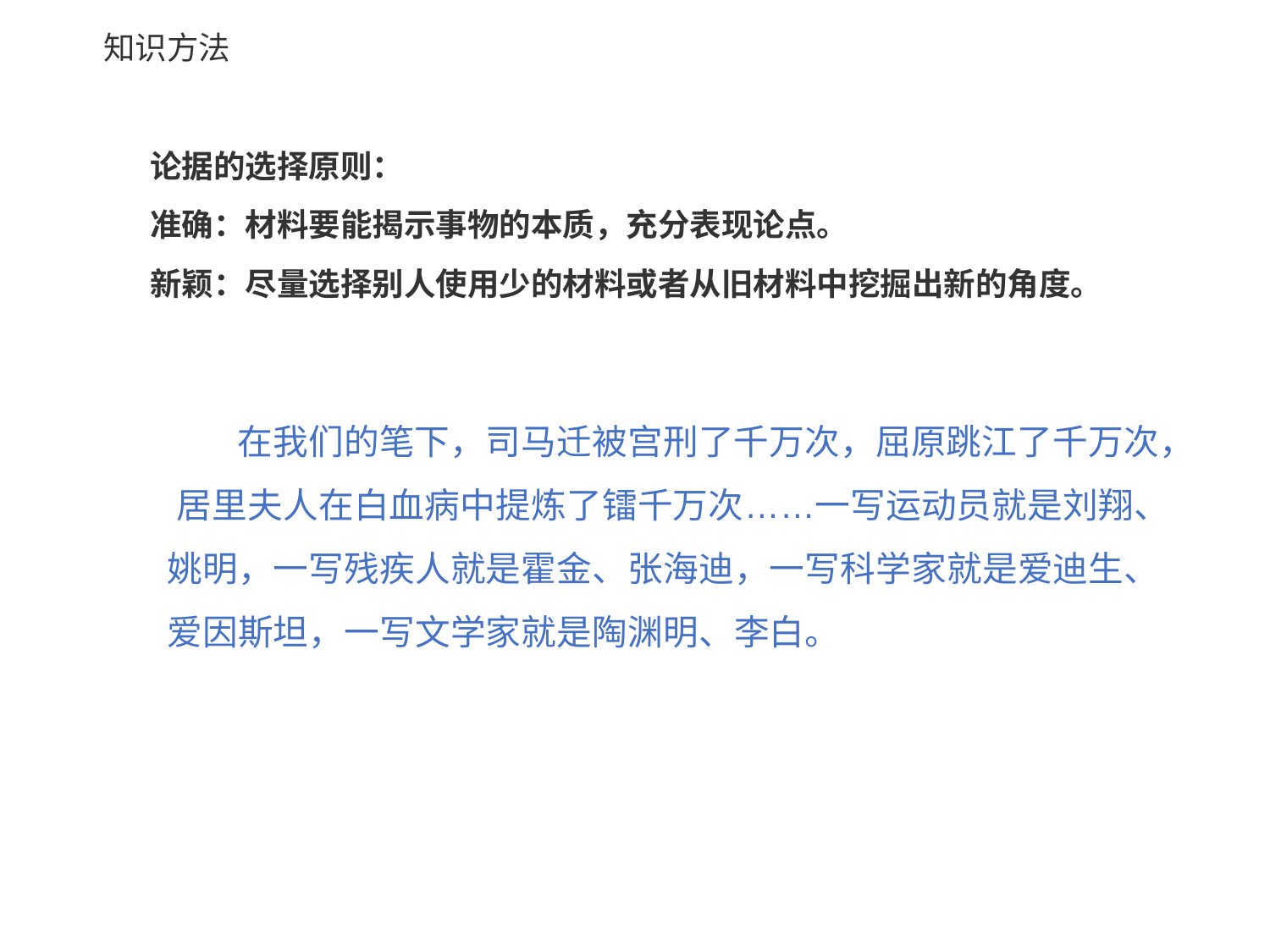

# 知识方法
论据的选择原则：
准确：材料要能揭示事物的本质，充分表现论点。
新颖：尽量选择别人使用少的材料或者从旧材料中挖掘出新的角度。
在我们的笔下，司马迁被宫刑了千万次，屈原跳江了千万次， 居里夫人在白血病中提炼了镭千万次……一写运动员就是刘翔、 姚明，一写残疾人就是霍金、张海迪，一写科学家就是爱迪生、 爱因斯坦，一写文学家就是陶渊明、李白。